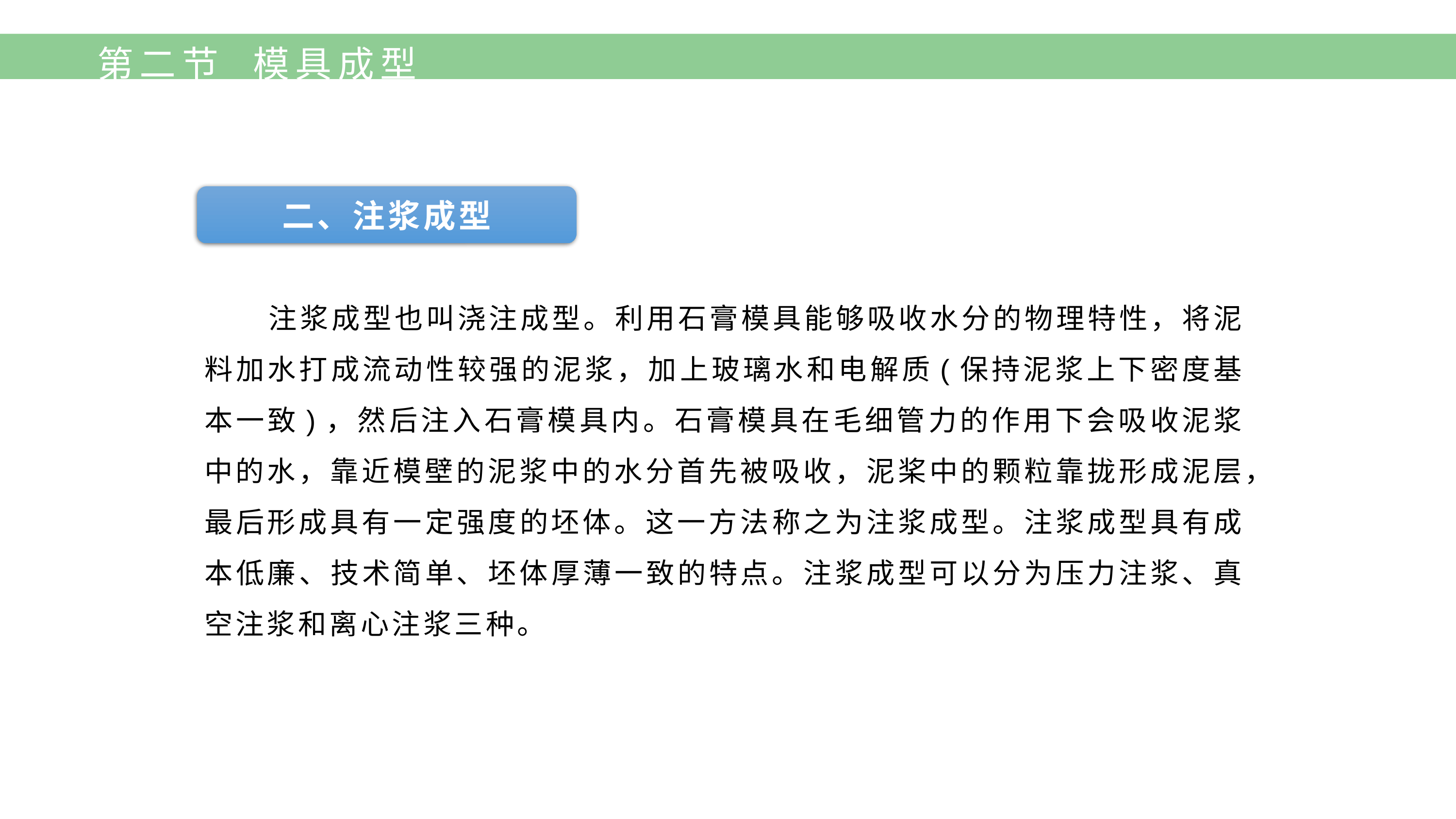

第二节  模具成型

二、注浆成型
      注浆成型也叫浇注成型。利用石膏模具能够吸收水分的物理特性，将泥料加水打成流动性较强的泥浆，加上玻璃水和电解质(保持泥浆上下密度基本一致)，然后注入石膏模具内。石膏模具在毛细管力的作用下会吸收泥浆中的水，靠近模壁的泥浆中的水分首先被吸收，泥桨中的颗粒靠拢形成泥层，最后形成具有一定强度的坯体。这一方法称之为注浆成型。注浆成型具有成本低廉、技术简单、坯体厚薄一致的特点。注浆成型可以分为压力注浆、真空注浆和离心注浆三种。